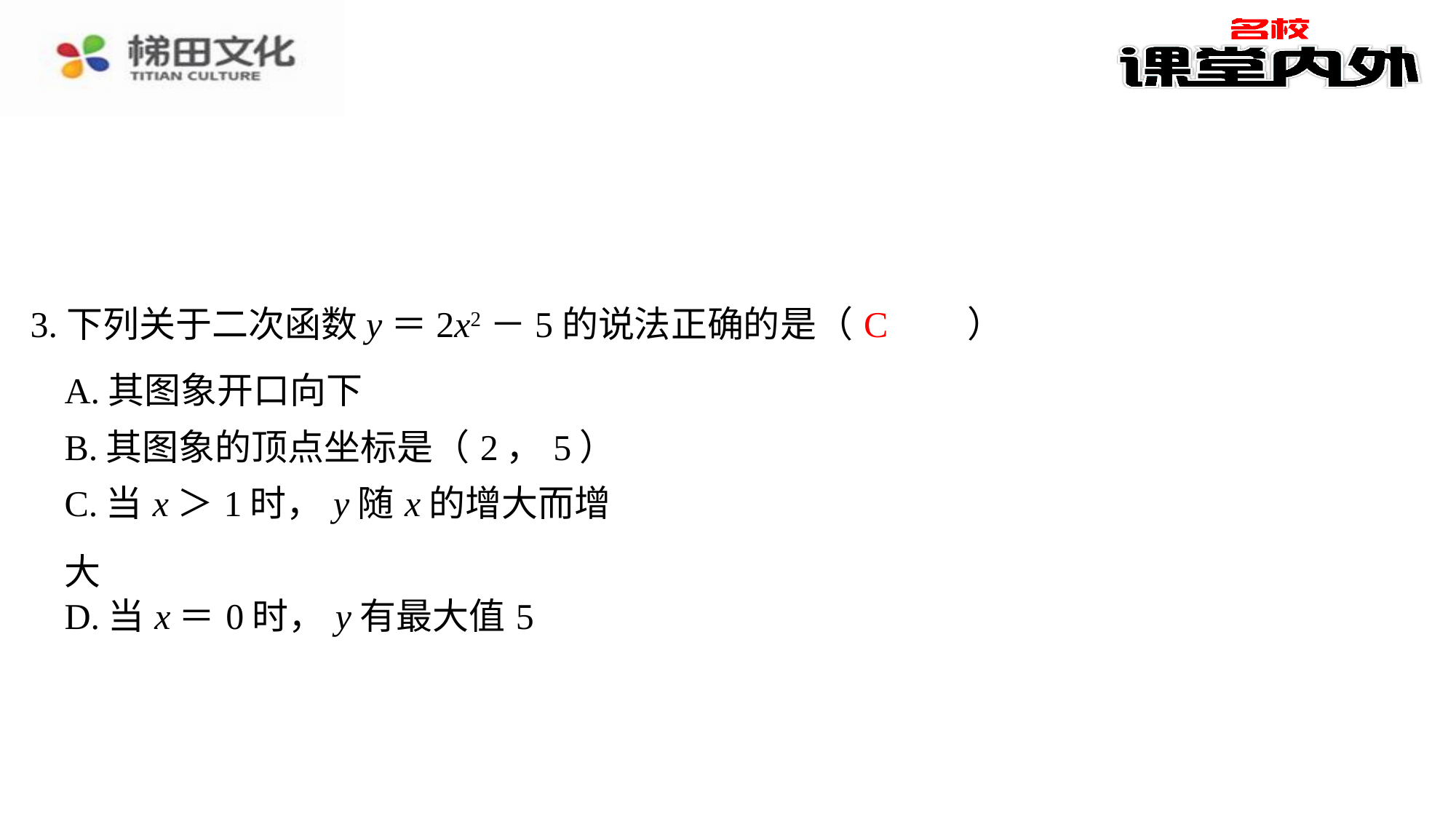

C
3.下列关于二次函数y＝2x2－5的说法正确的是（　C　）
| A.其图象开口向下 |
| --- |
| B.其图象的顶点坐标是（2，5） |
| C.当x＞1时，y随x的增大而增大 |
| D.当x＝0时，y有最大值5 |